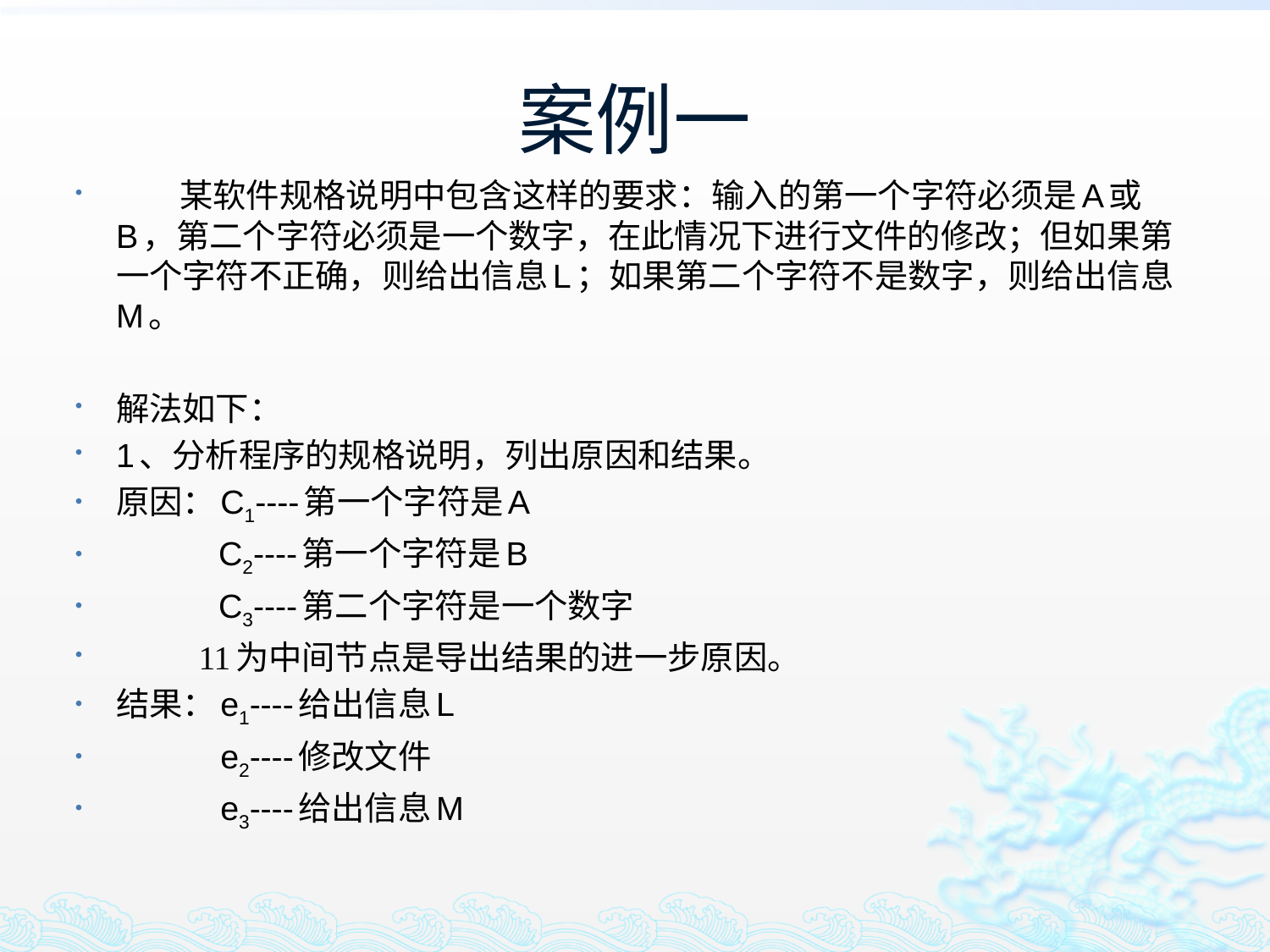

# 案例一
        某软件规格说明中包含这样的要求：输入的第一个字符必须是A或B，第二个字符必须是一个数字，在此情况下进行文件的修改；但如果第一个字符不正确，则给出信息L；如果第二个字符不是数字，则给出信息M。

解法如下：
1、分析程序的规格说明，列出原因和结果。
原因：C1----第一个字符是A
           C2----第一个字符是B
           C3----第二个字符是一个数字
          11为中间节点是导出结果的进一步原因。
结果：e1----给出信息L
　　　e2----修改文件
　　　e3----给出信息M